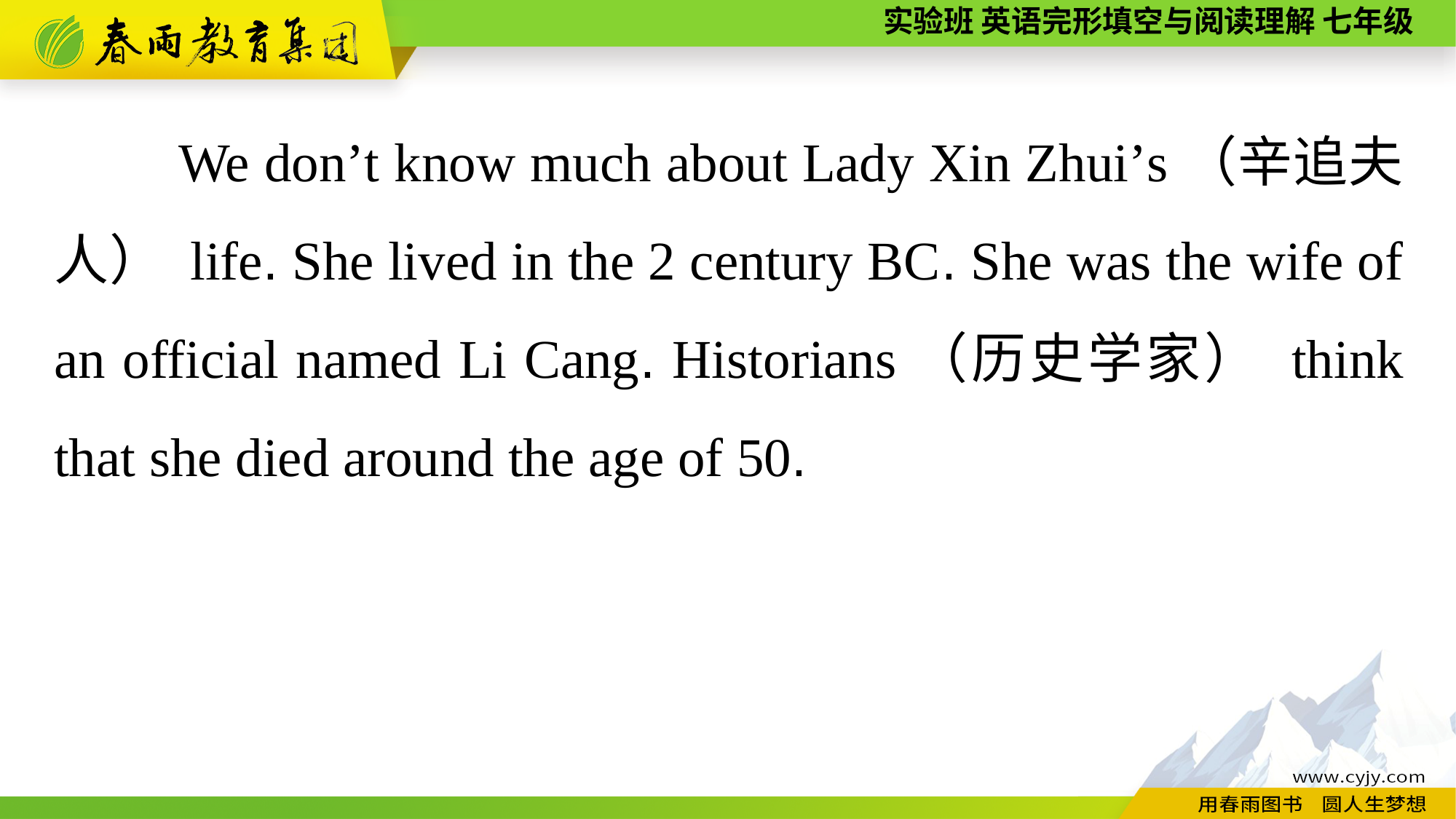

We don’t know much about Lady Xin Zhui’s（辛追夫人） life. She lived in the 2 century BC. She was the wife of an official named Li Cang. Historians（历史学家） think that she died around the age of 50.